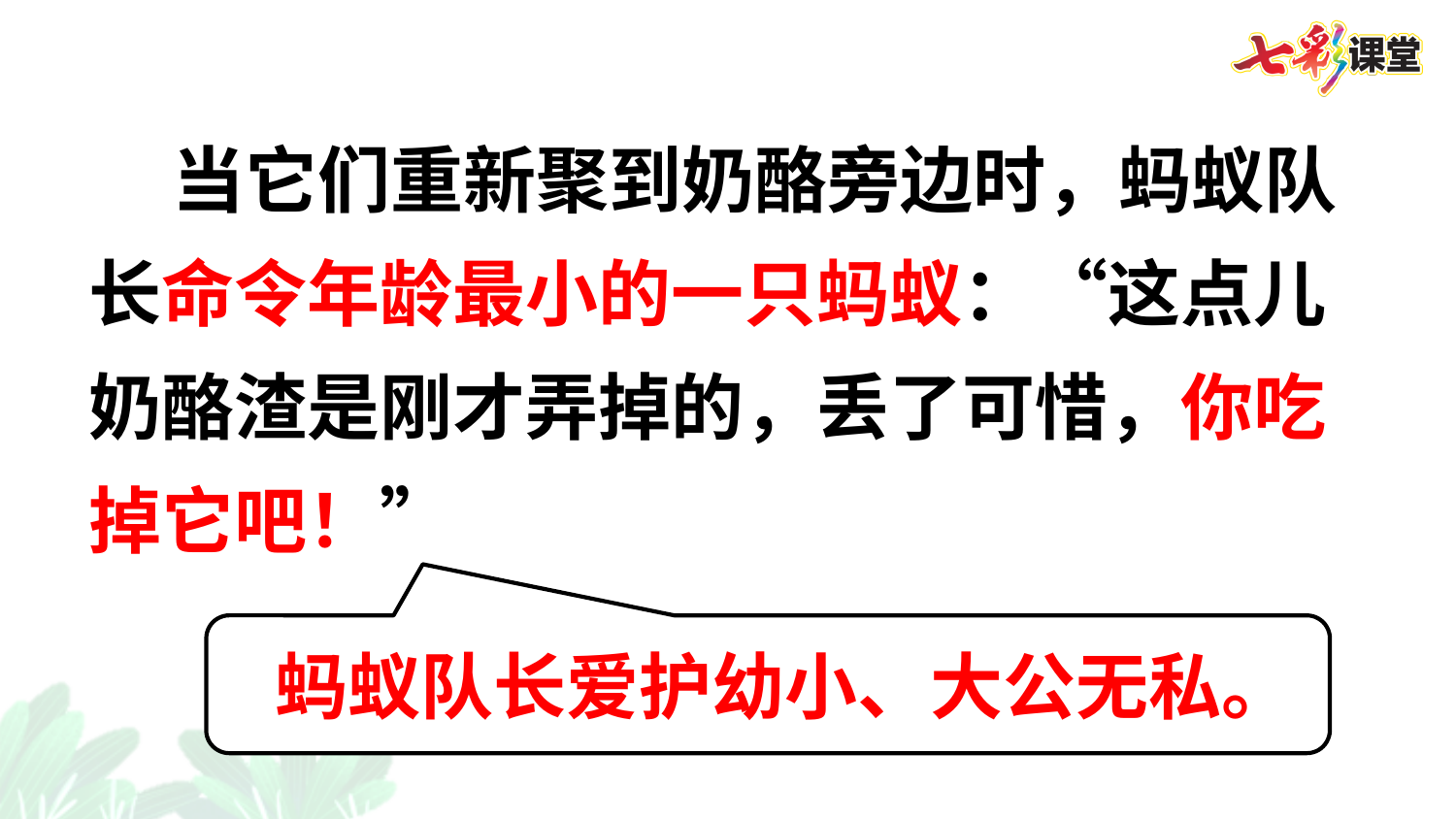

当它们重新聚到奶酪旁边时，蚂蚁队长命令年龄最小的一只蚂蚁：“这点儿奶酪渣是刚才弄掉的，丢了可惜，你吃掉它吧！”
 蚂蚁队长爱护幼小、大公无私。